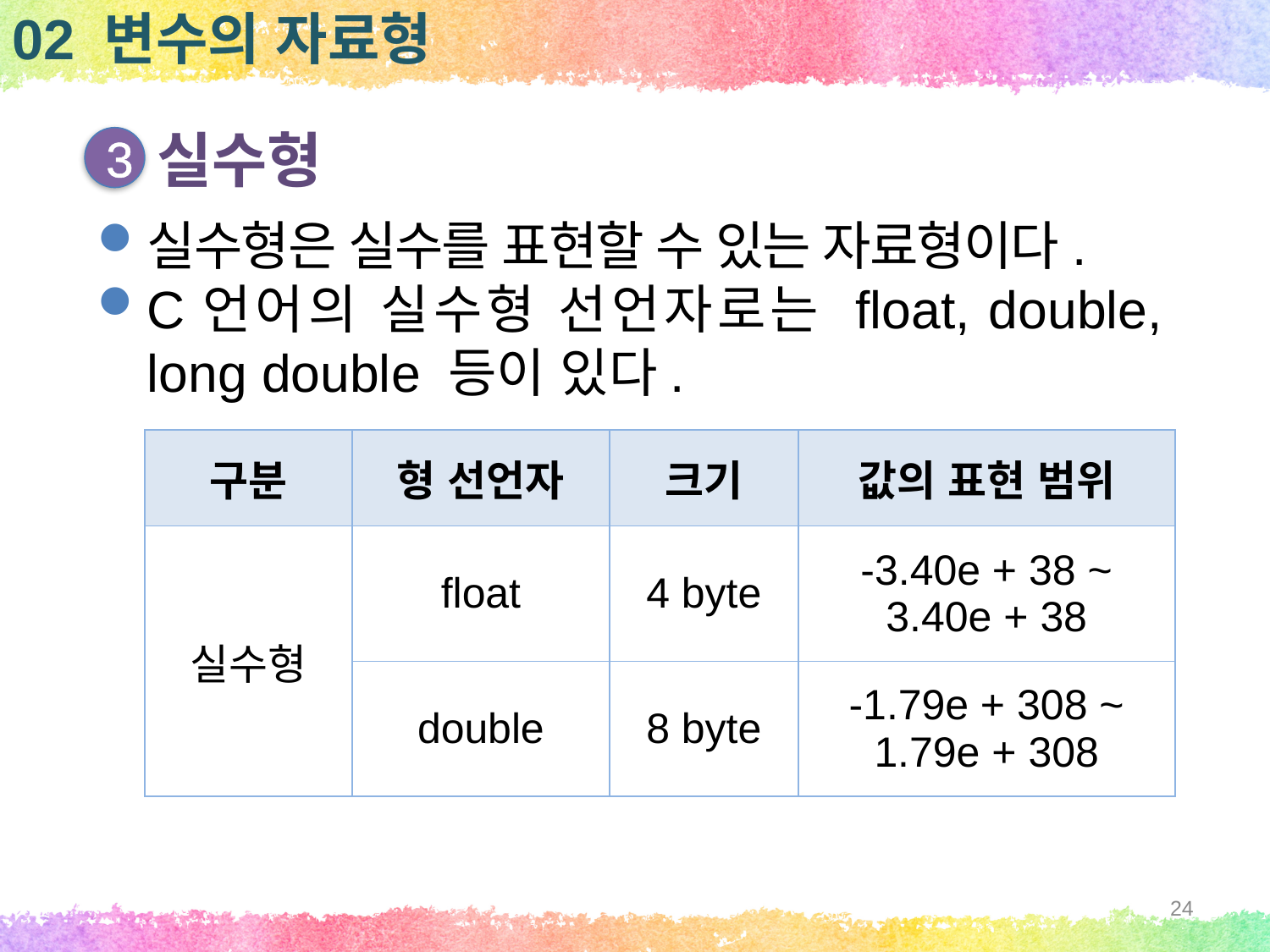

02 변수의 자료형
실수형
3
실수형은 실수를 표현할 수 있는 자료형이다.
C언어의 실수형 선언자로는 float, double, long double 등이 있다.
| 구분 | 형 선언자 | 크기 | 값의 표현 범위 |
| --- | --- | --- | --- |
| 실수형 | float | 4 byte | -3.40e + 38 ~ 3.40e + 38 |
|  | double | 8 byte | -1.79e + 308 ~ 1.79e + 308 |
24